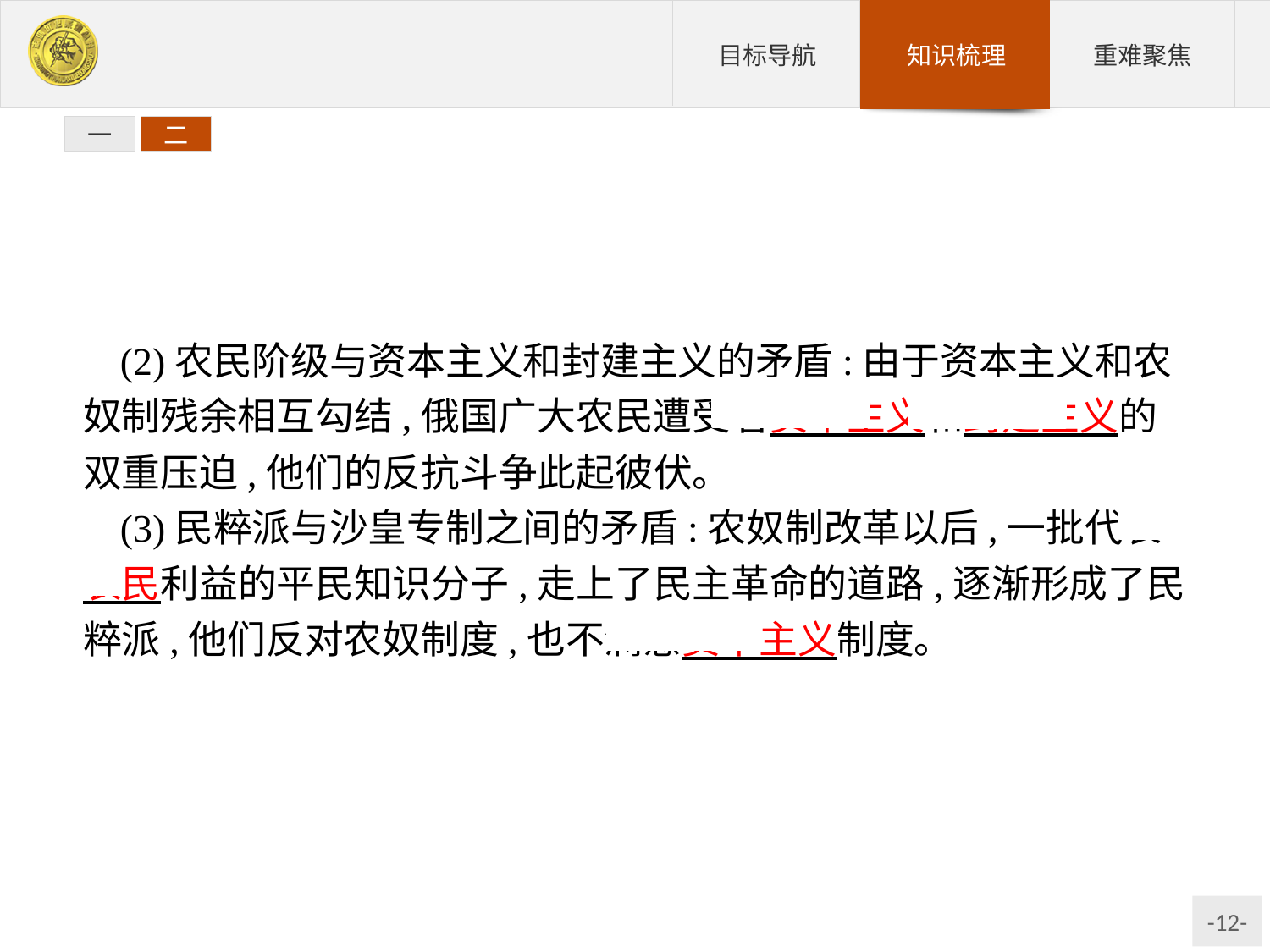

一
二
(2)农民阶级与资本主义和封建主义的矛盾:由于资本主义和农奴制残余相互勾结,俄国广大农民遭受着资本主义和封建主义的双重压迫,他们的反抗斗争此起彼伏。
(3)民粹派与沙皇专制之间的矛盾:农奴制改革以后,一批代表农民利益的平民知识分子,走上了民主革命的道路,逐渐形成了民粹派,他们反对农奴制度,也不满意资本主义制度。